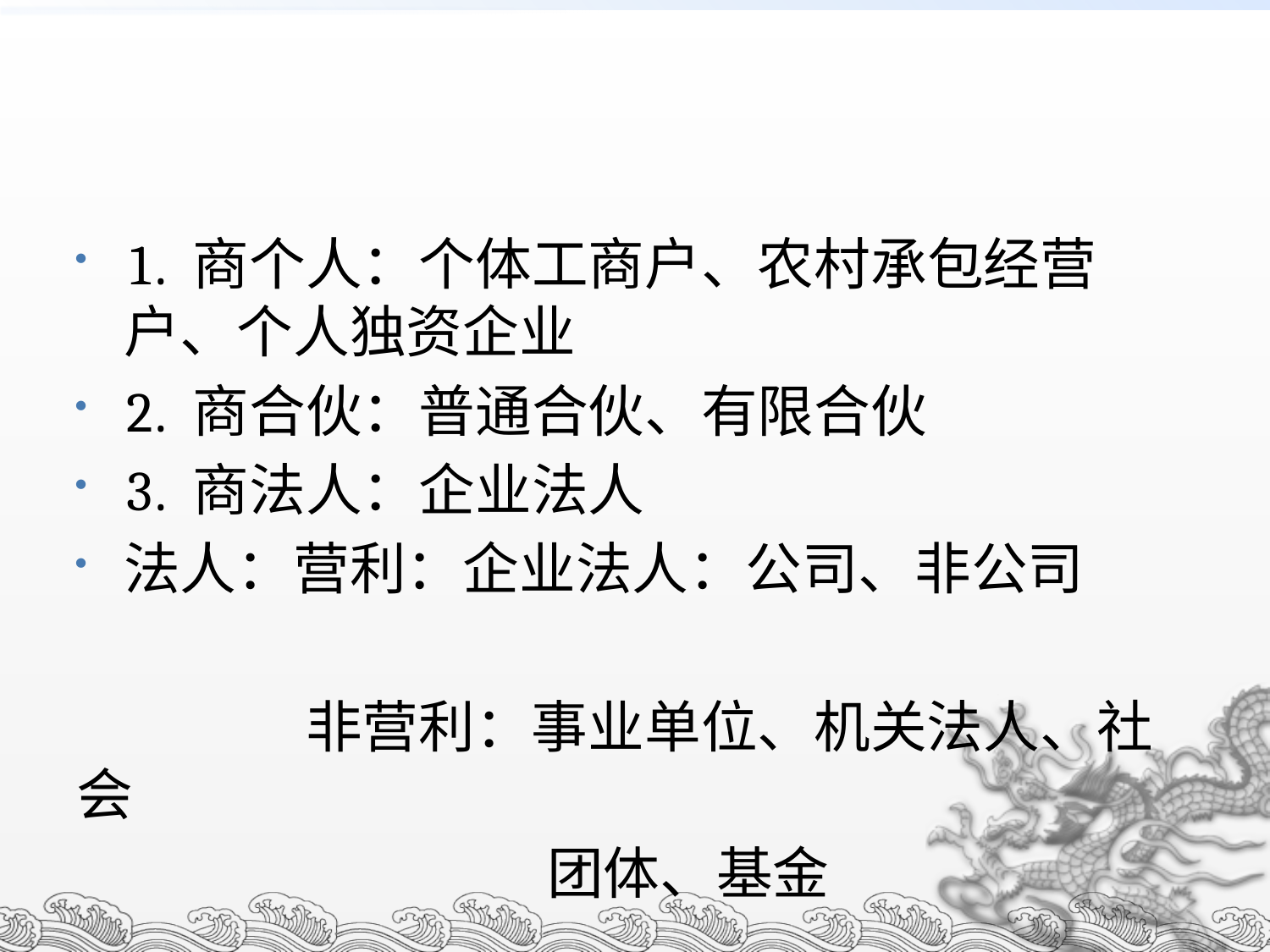

#
1. 商个人：个体工商户、农村承包经营户、个人独资企业
2. 商合伙：普通合伙、有限合伙
3. 商法人：企业法人
法人：营利：企业法人：公司、非公司

                 非营利：事业单位、机关法人、社会
                                    团体、基金